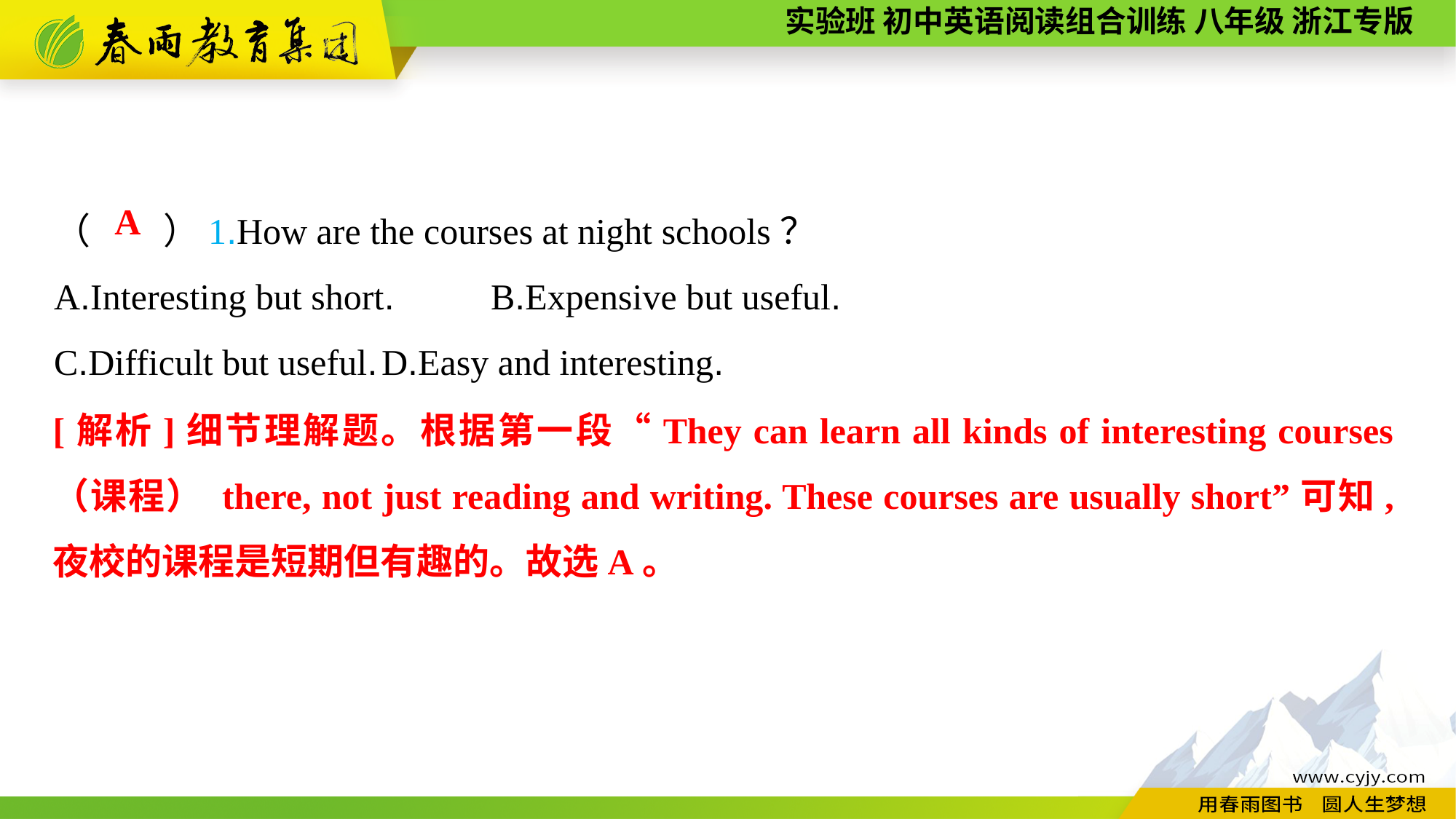

（　　）1.How are the courses at night schools？
A.Interesting but short.	B.Expensive but useful.
C.Difficult but useful.	D.Easy and interesting.
A
[解析]细节理解题。根据第一段“They can learn all kinds of interesting courses（课程） there, not just reading and writing. These courses are usually short”可知,夜校的课程是短期但有趣的。故选A。